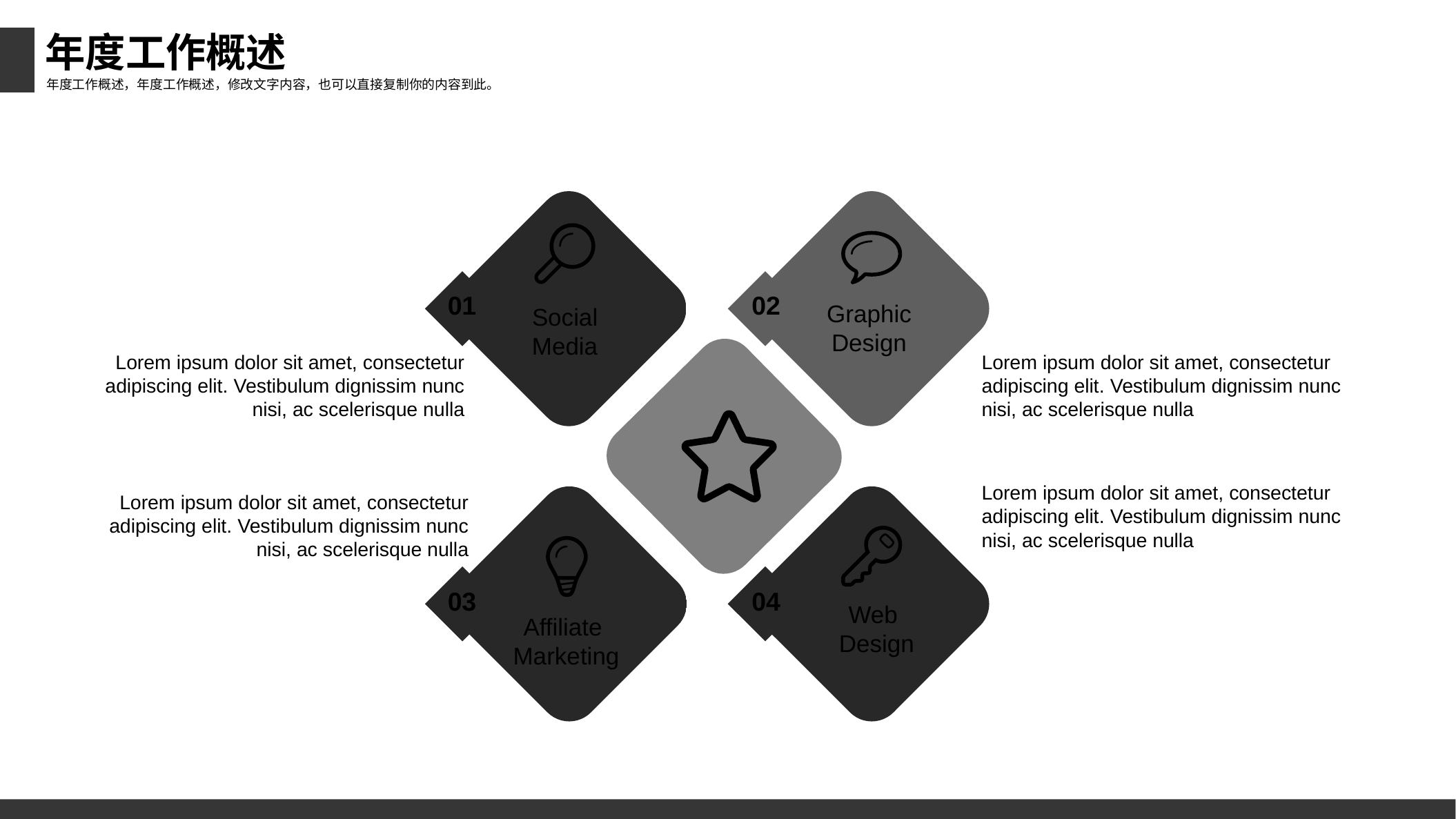

年度工作概述

年度工作概述，年度工作概述，修改文字内容，也可以直接复制你的内容到此。

02
Graphic
Design

01
Social
Media
Lorem ipsum dolor sit amet, consectetur adipiscing elit. Vestibulum dignissim nunc nisi, ac scelerisque nulla
Lorem ipsum dolor sit amet, consectetur adipiscing elit. Vestibulum dignissim nunc nisi, ac scelerisque nulla

Lorem ipsum dolor sit amet, consectetur adipiscing elit. Vestibulum dignissim nunc nisi, ac scelerisque nulla
Lorem ipsum dolor sit amet, consectetur adipiscing elit. Vestibulum dignissim nunc nisi, ac scelerisque nulla

03
Affiliate
Marketing

04
Web
Design